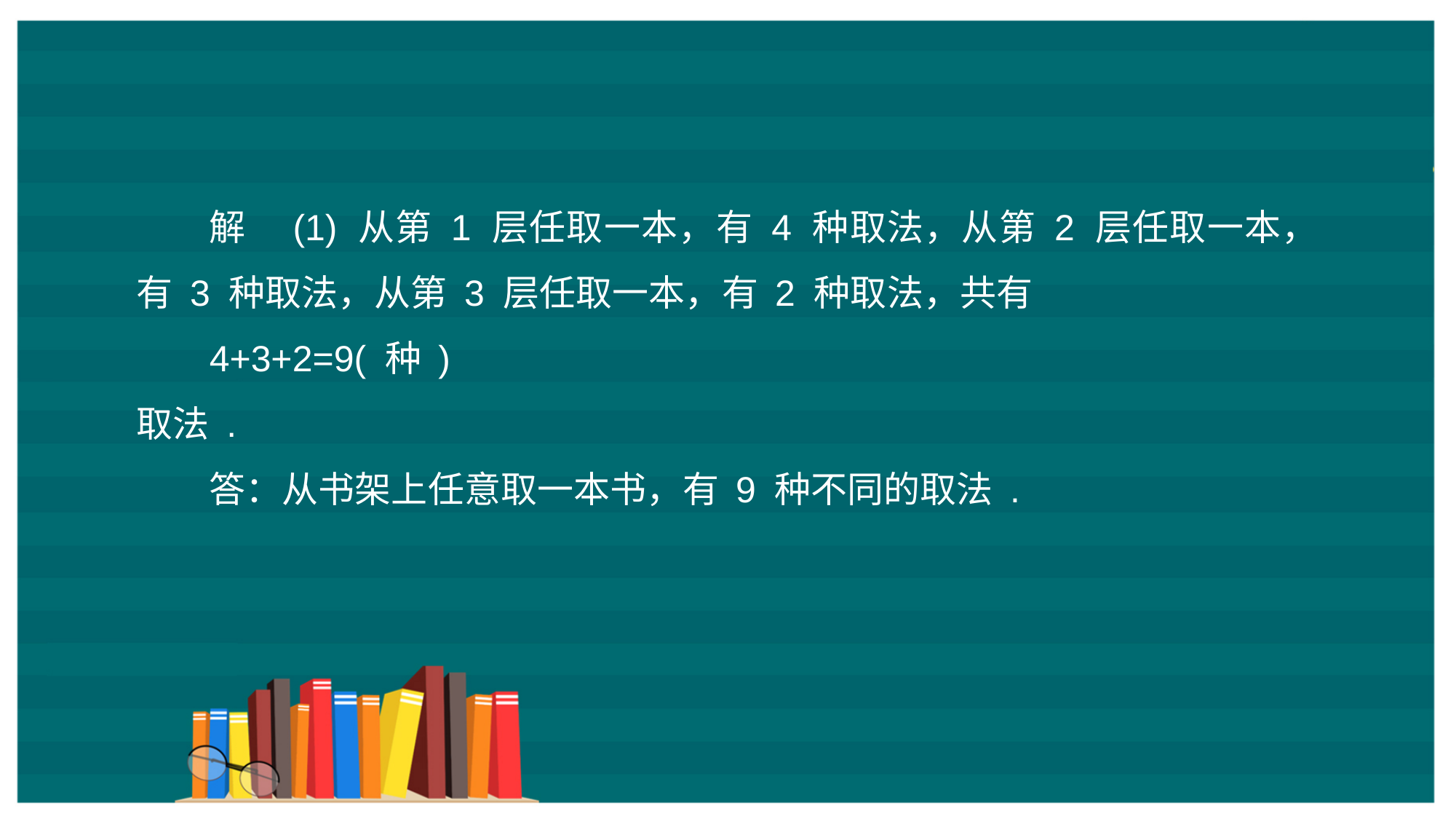

解　(1) 从第 1 层任取一本，有 4 种取法，从第 2 层任取一本，有 3 种取法，从第 3 层任取一本，有 2 种取法，共有
4+3+2=9( 种 )
取法 .
答：从书架上任意取一本书，有 9 种不同的取法 .